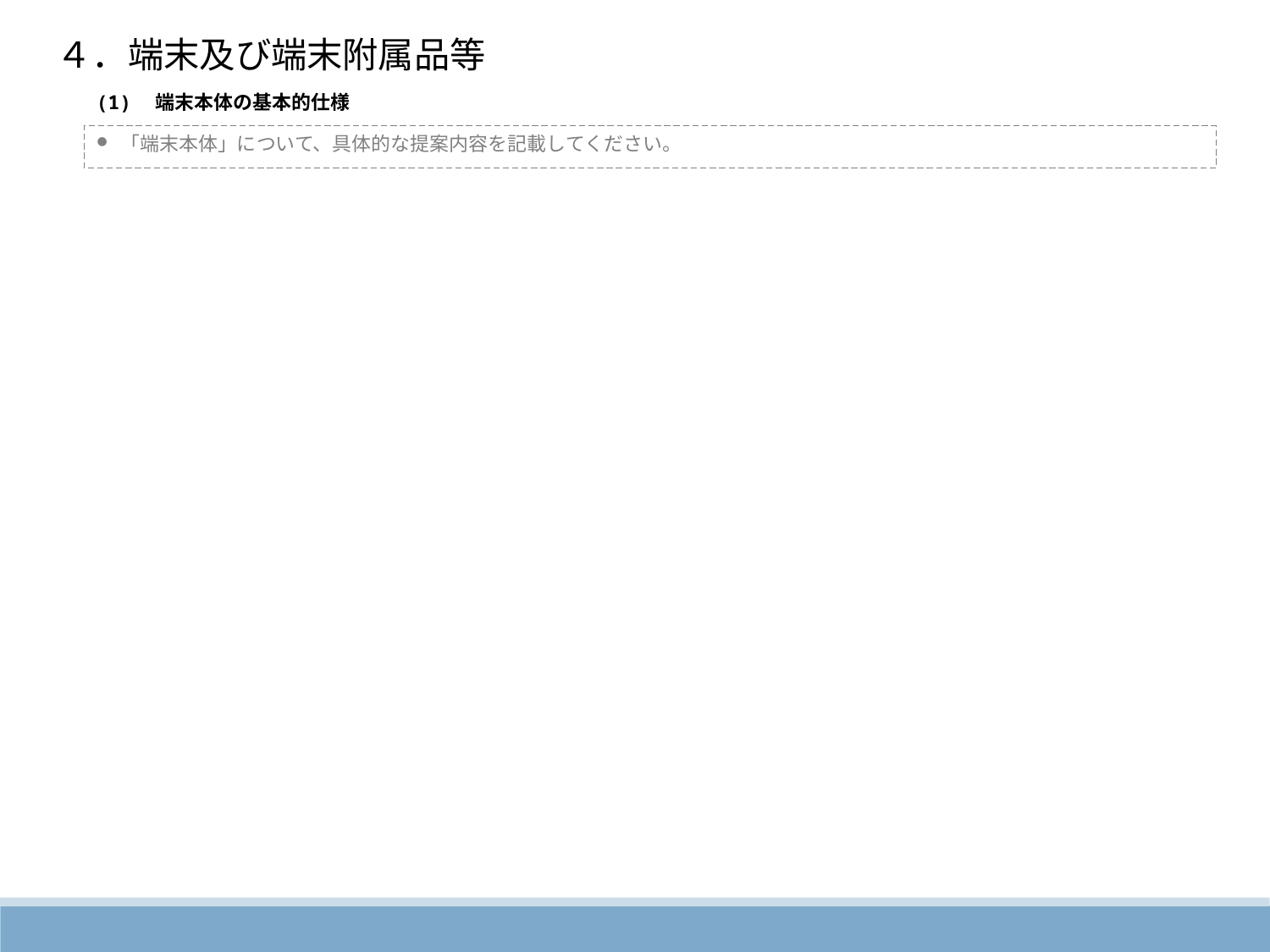

４．端末及び端末附属品等
(1)　端末本体の基本的仕様
「端末本体」について、具体的な提案内容を記載してください。